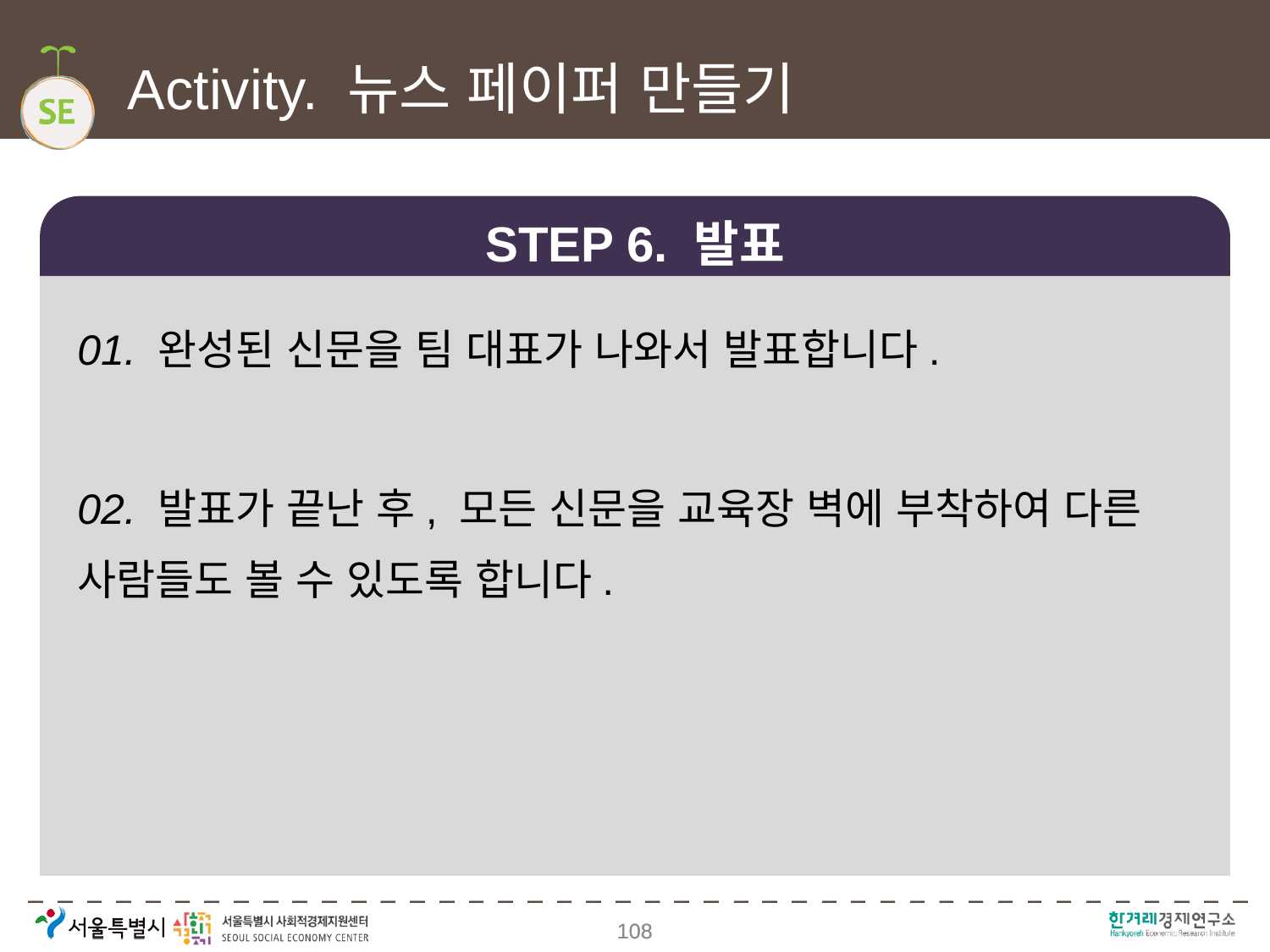

# Activity. 뉴스 페이퍼 만들기
STEP 6. 발표

01. 완성된 신문을 팀 대표가 나와서 발표합니다.

02. 발표가 끝난 후, 모든 신문을 교육장 벽에 부착하여 다른 사람들도 볼 수 있도록 합니다.
108
108